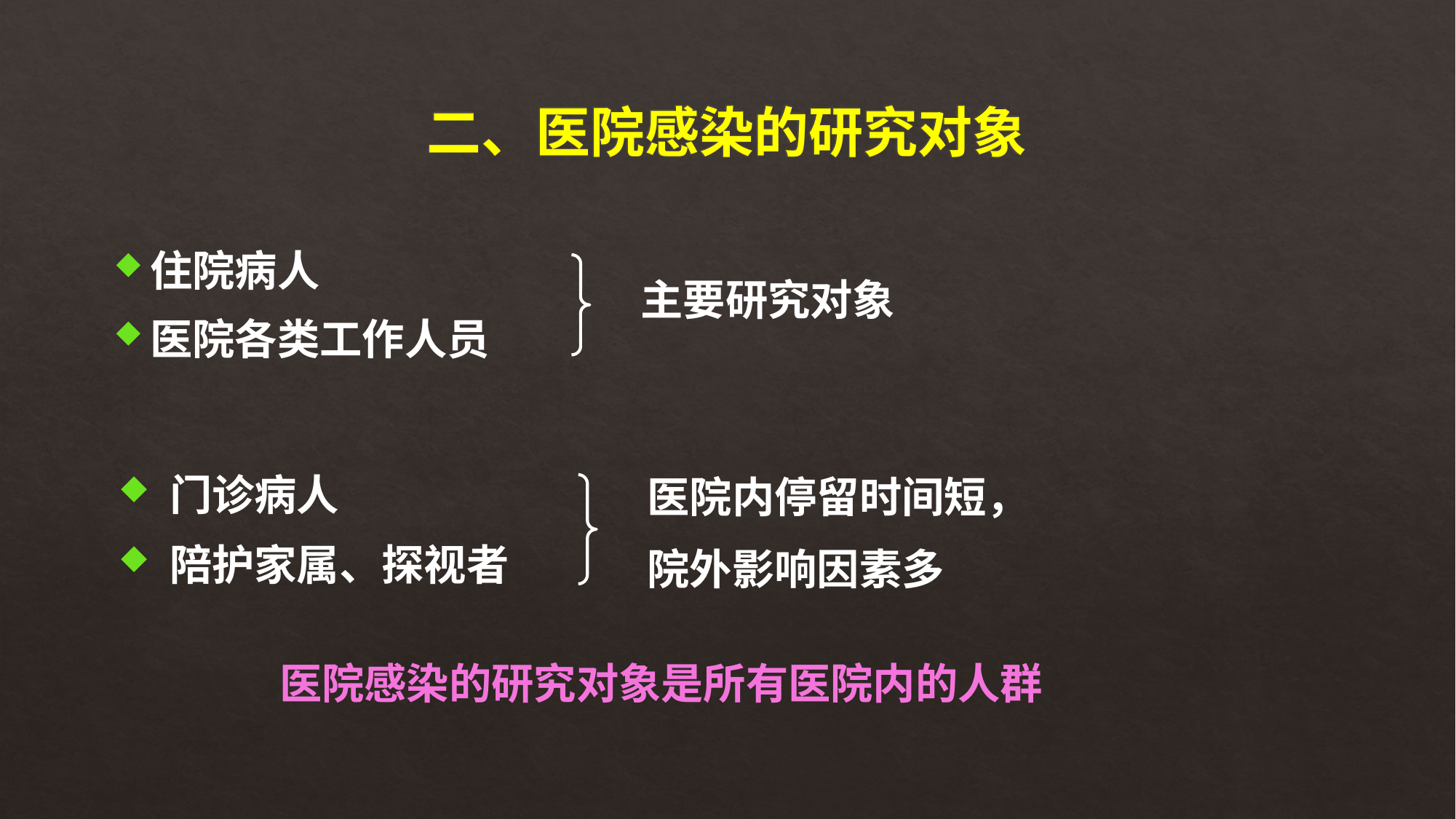

# 二、医院感染的研究对象
住院病人
医院各类工作人员

主要研究对象
 门诊病人
 陪护家属、探视者
医院内停留时间短，
院外影响因素多

医院感染的研究对象是所有医院内的人群